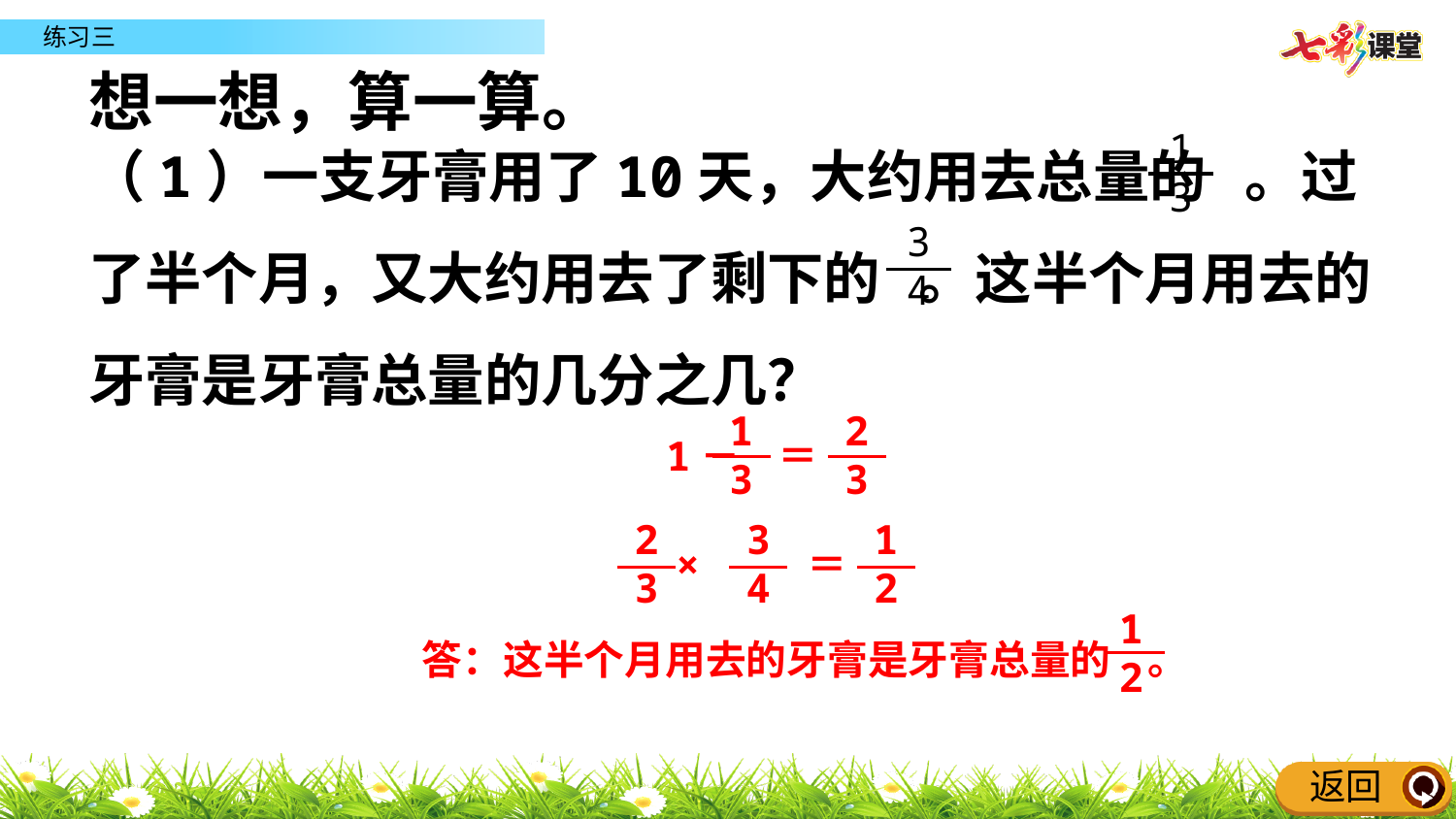

想一想，算一算。
（1）一支牙膏用了10天，大约用去总量的   。过了半个月，又大约用去了剩下的   。这半个月用去的牙膏是牙膏总量的几分之几？

1
3
3
4
1
3
2
3
1－    ＝
2
3
3
4
1
2
×    ＝
1
2
答：这半个月用去的牙膏是牙膏总量的    。